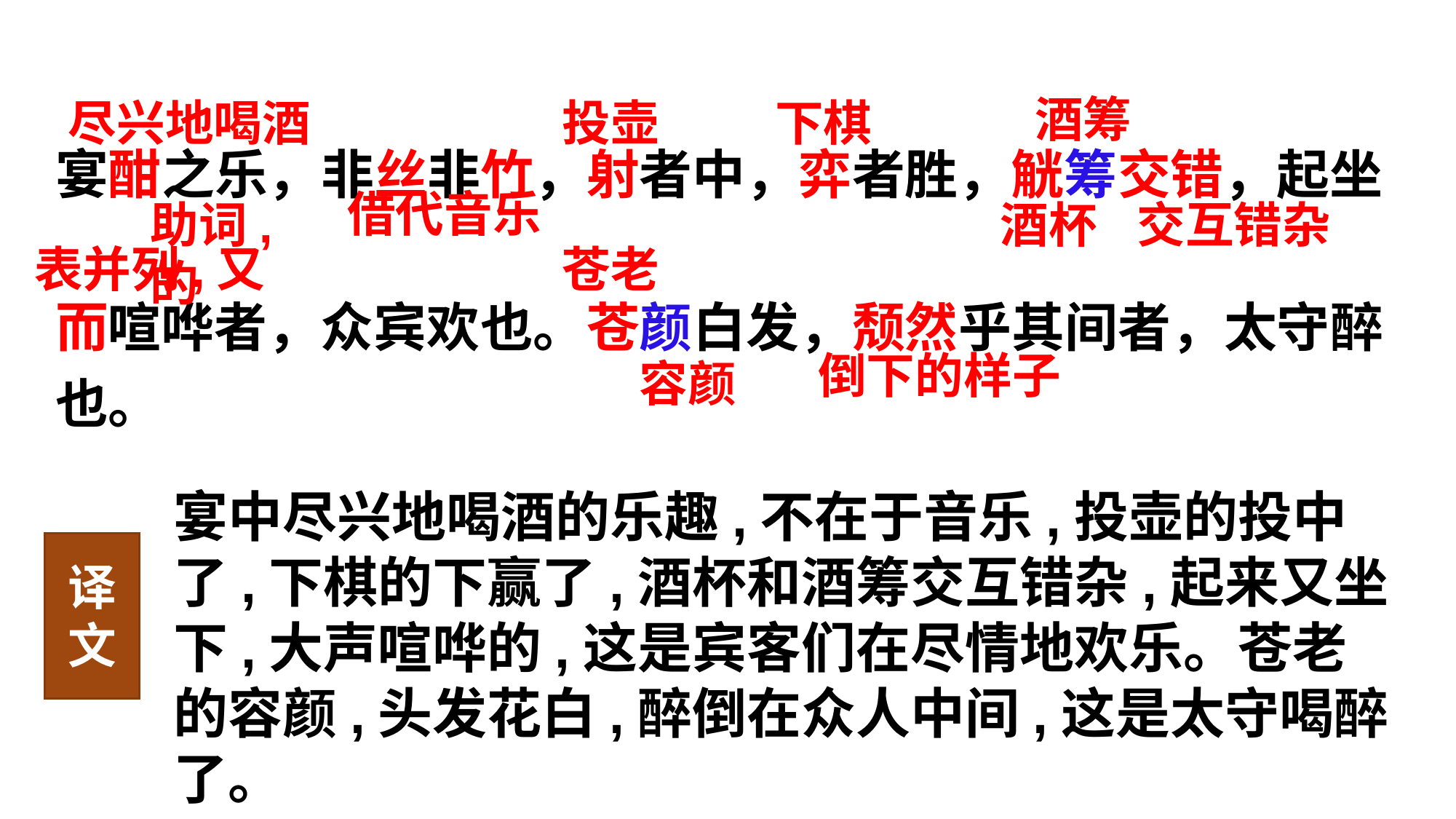

酒筹
尽兴地喝酒
投壶
下棋
宴酣之乐，非丝非竹，射者中，弈者胜，觥筹交错，起坐

而喧哗者，众宾欢也。苍颜白发，颓然乎其间者，太守醉也。
借代音乐
助词,的
酒杯
交互错杂
表并列,又
苍老
倒下的样子
容颜
宴中尽兴地喝酒的乐趣,不在于音乐,投壶的投中了,下棋的下赢了,酒杯和酒筹交互错杂,起来又坐下,大声喧哗的,这是宾客们在尽情地欢乐。苍老的容颜,头发花白,醉倒在众人中间,这是太守喝醉了。

译文